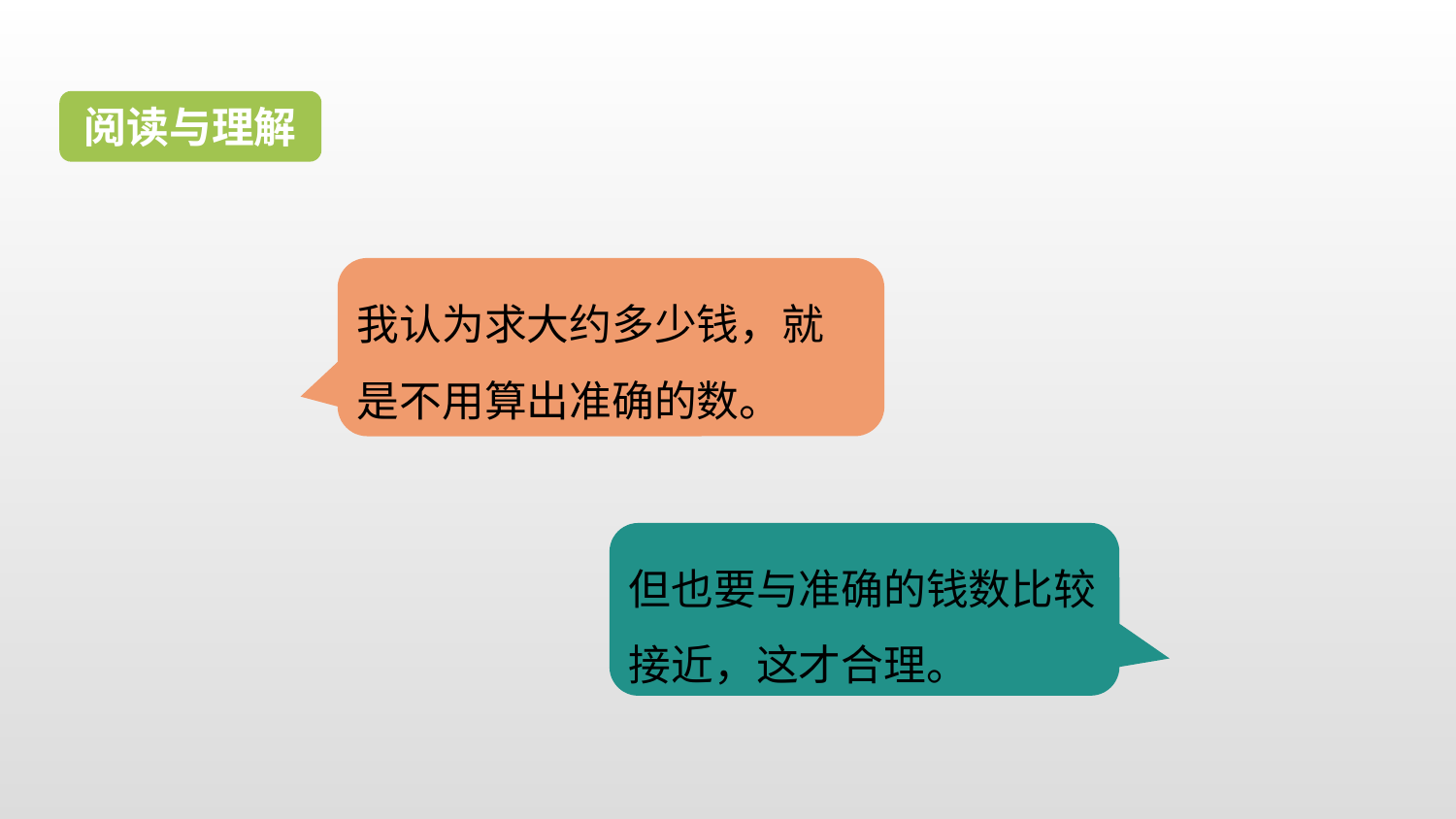

阅读与理解
我认为求大约多少钱，就是不用算出准确的数。

但也要与准确的钱数比较接近，这才合理。